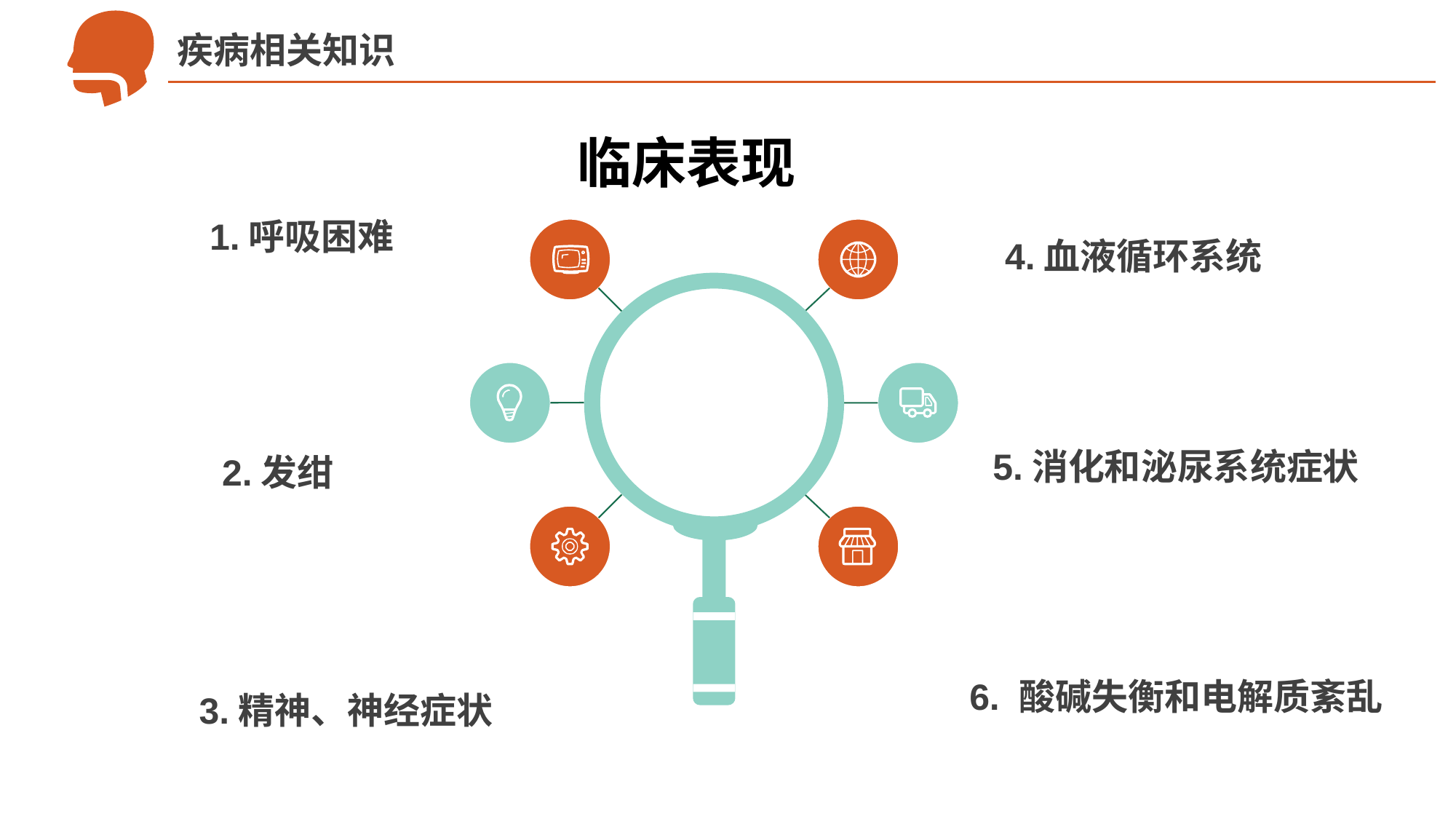

疾病相关知识
临床表现
1.呼吸困难
4.血液循环系统

5.消化和泌尿系统症状
2.发绀

6. 酸碱失衡和电解质紊乱
3.精神、神经症状